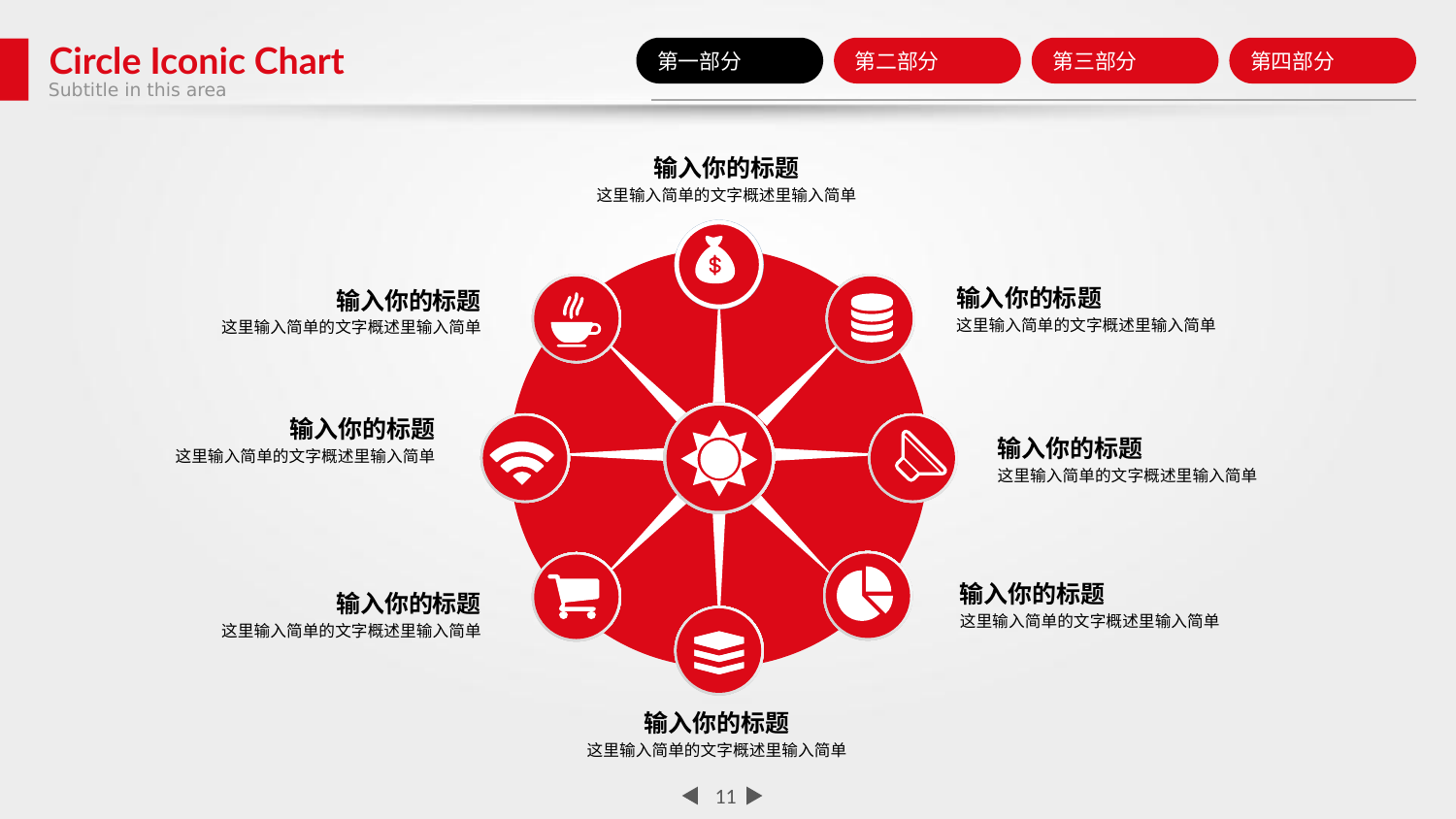

Circle Iconic Chart
第一部分
第二部分
第三部分
第四部分

Subtitle in this area
输入你的标题
这里输入简单的文字概述里输入简单

输入你的标题
这里输入简单的文字概述里输入简单
输入你的标题
这里输入简单的文字概述里输入简单

输入你的标题
这里输入简单的文字概述里输入简单

输入你的标题
这里输入简单的文字概述里输入简单

输入你的标题
这里输入简单的文字概述里输入简单

输入你的标题
这里输入简单的文字概述里输入简单

输入你的标题
这里输入简单的文字概述里输入简单
11